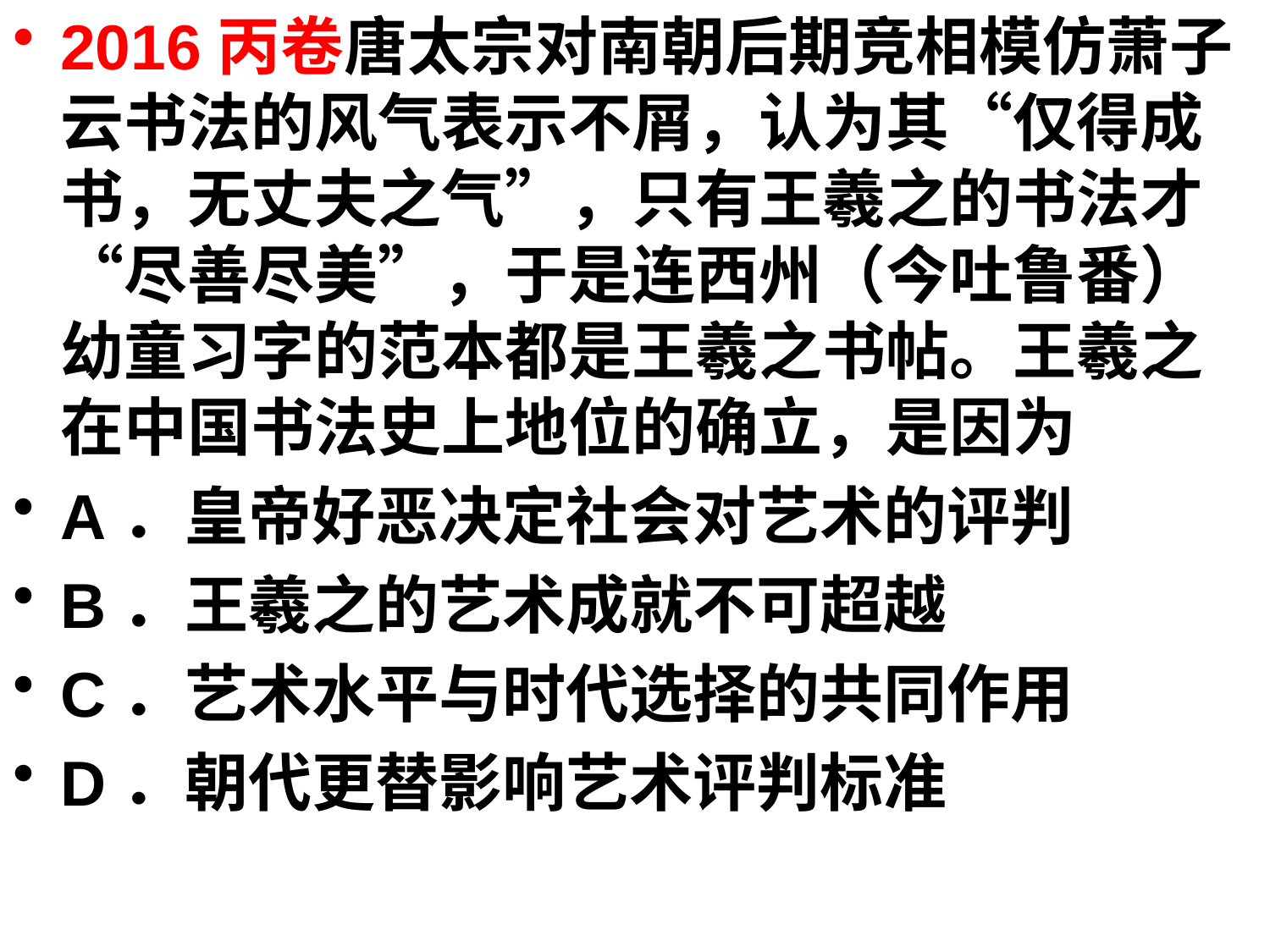

2016丙卷唐太宗对南朝后期竞相模仿萧子云书法的风气表示不屑，认为其“仅得成书，无丈夫之气”，只有王羲之的书法才“尽善尽美”，于是连西州（今吐鲁番）幼童习字的范本都是王羲之书帖。王羲之在中国书法史上地位的确立，是因为
A．皇帝好恶决定社会对艺术的评判
B．王羲之的艺术成就不可超越
C．艺术水平与时代选择的共同作用
D．朝代更替影响艺术评判标准